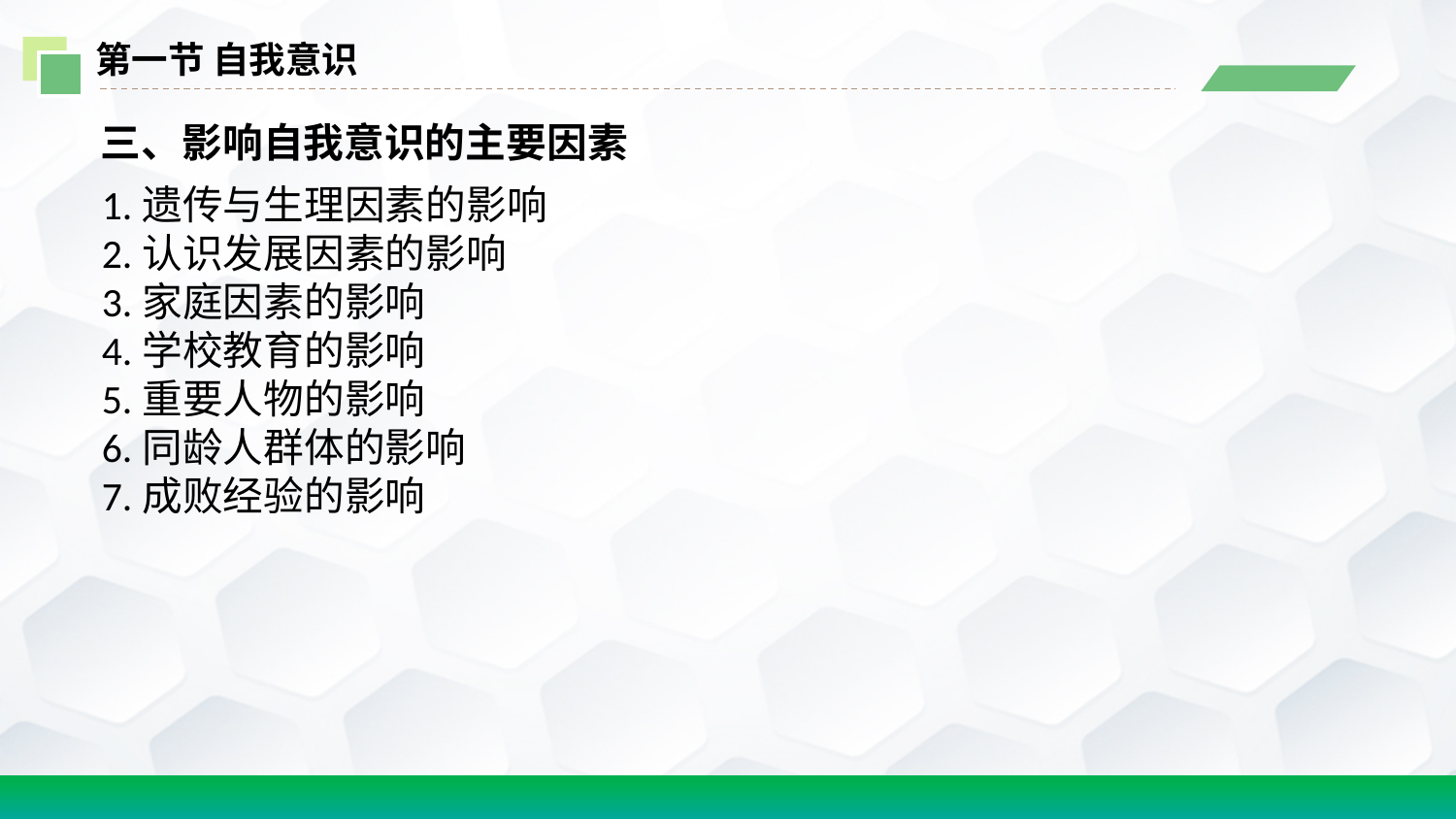

第一节 自我意识
三、影响自我意识的主要因素
1.遗传与生理因素的影响
2.认识发展因素的影响
3.家庭因素的影响
4.学校教育的影响
5.重要人物的影响
6.同龄人群体的影响
7.成败经验的影响